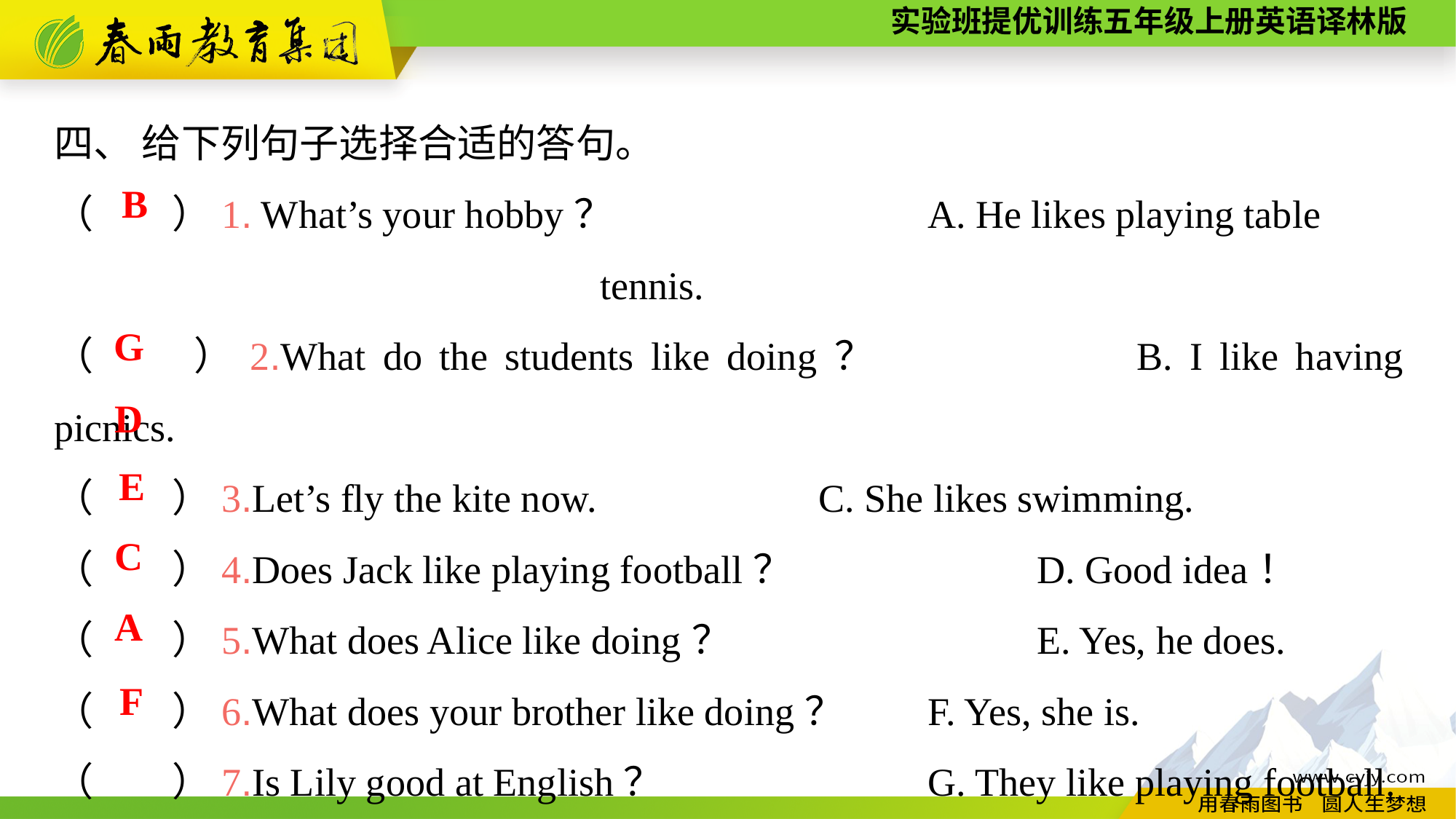

四、 给下列句子选择合适的答句。
（　　）1. What’s your hobby？			A. He likes playing table
					tennis.
（　　）2.What do the students like doing？			B. I like having picnics.
（　　）3.Let’s fly the kite now.			C. She likes swimming.
（　　）4.Does Jack like playing football？			D. Good idea！
（　　）5.What does Alice like doing？			E. Yes, he does.
（　　）6.What does your brother like doing？	F. Yes, she is.
（　　）7.Is Lily good at English？			G. They like playing football.
B
G
D
E
C
A
F